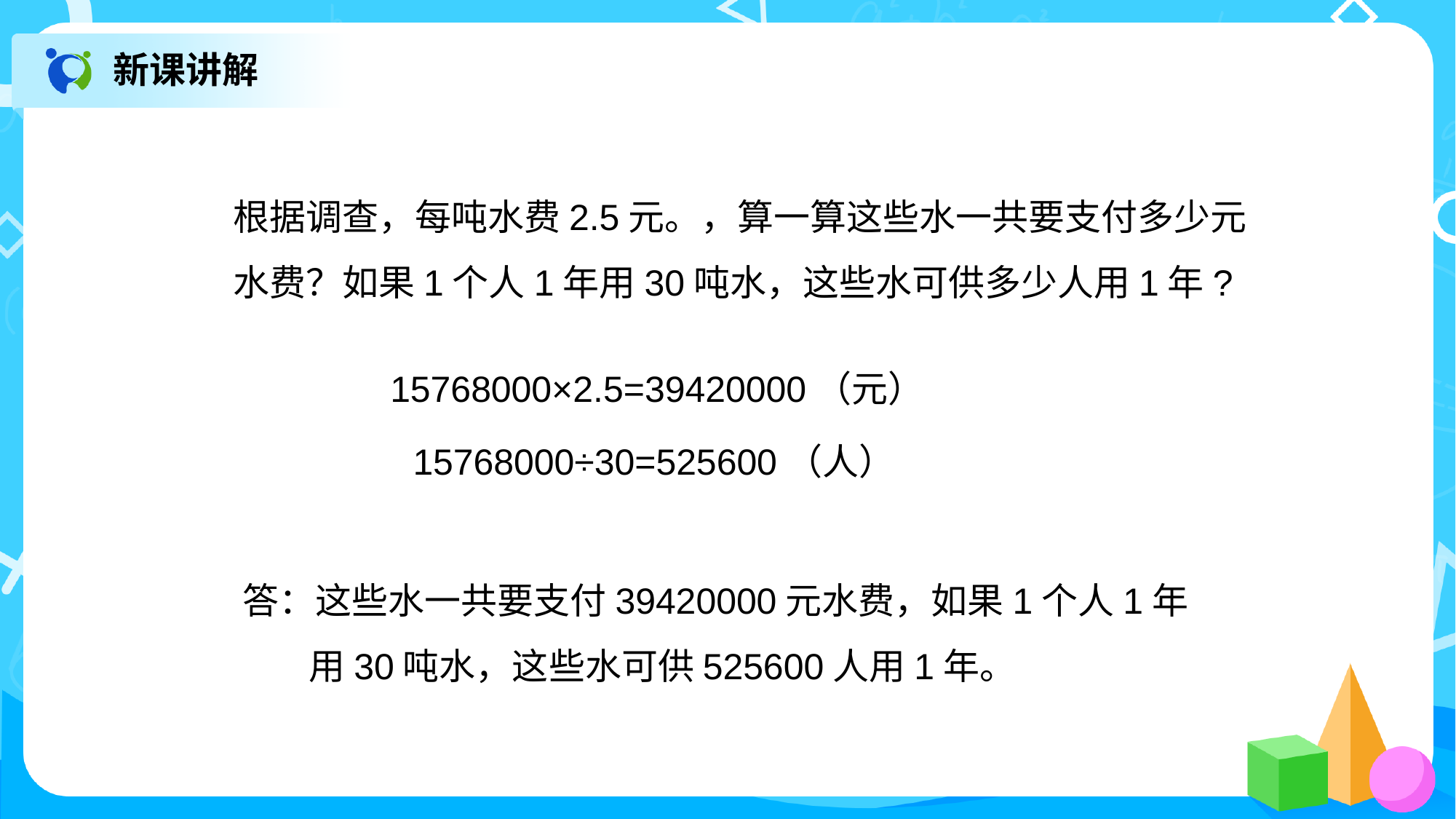

新课讲解
根据调查，每吨水费2.5元。，算一算这些水一共要支付多少元水费？如果1个人1年用30吨水，这些水可供多少人用1年?
15768000×2.5=39420000（元）
15768000÷30=525600（人）
答：这些水一共要支付39420000元水费，如果1个人1年
       用30吨水，这些水可供525600人用1年。